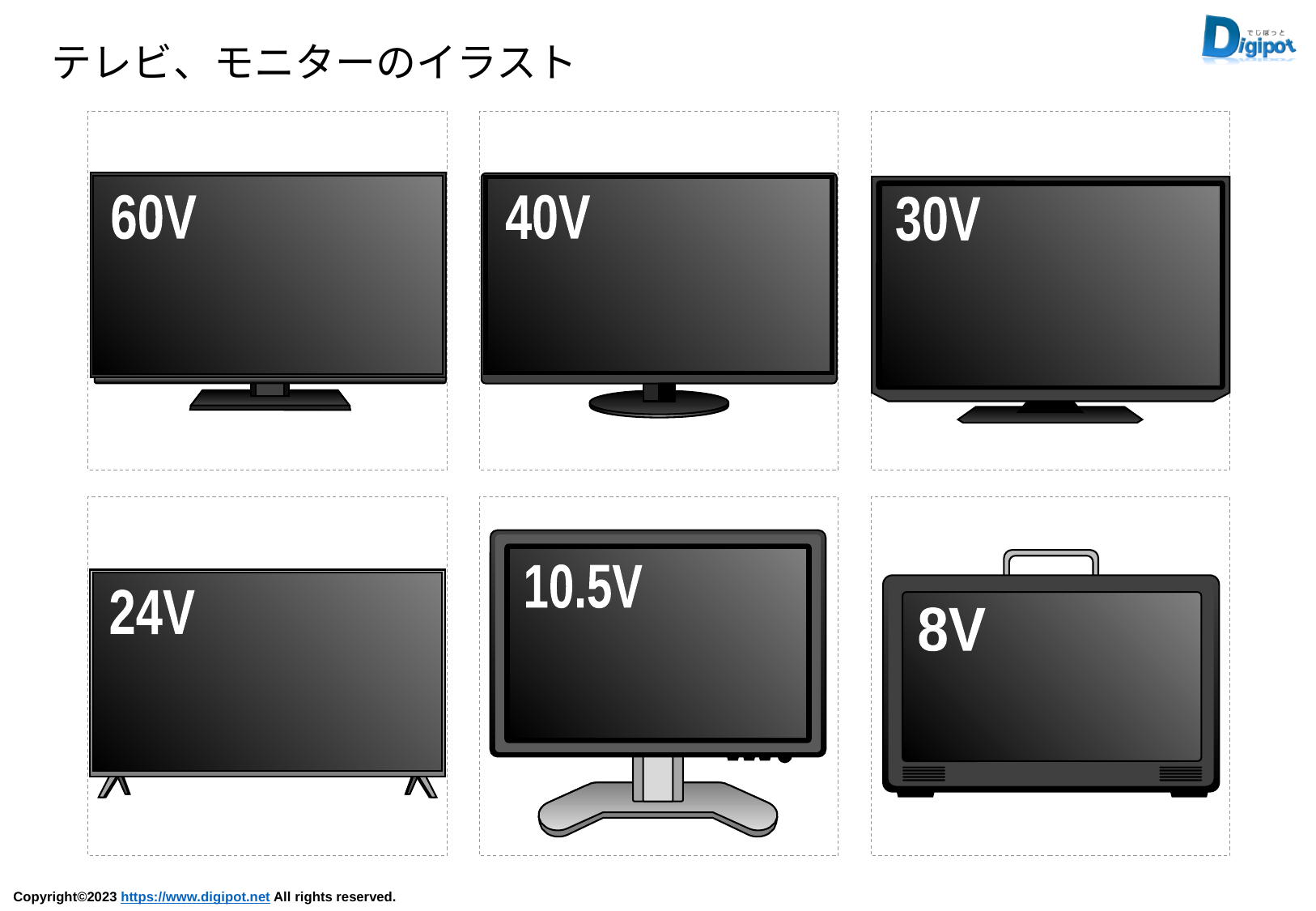

テレビ、モニターのイラスト

60V

40V

30V

10.5V

8V

24V